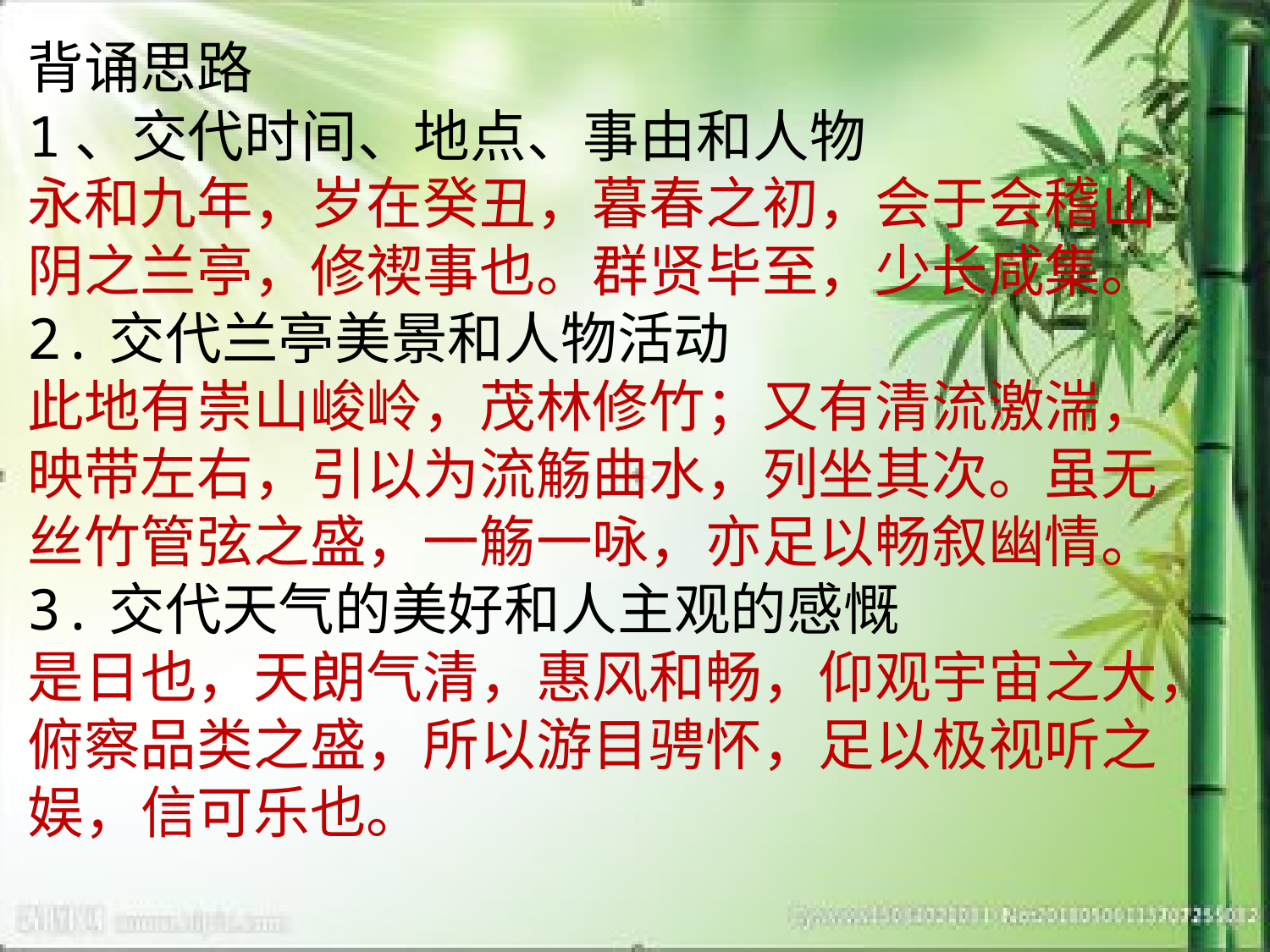

背诵思路
1、交代时间、地点、事由和人物
永和九年，岁在癸丑，暮春之初，会于会稽山阴之兰亭，修禊事也。群贤毕至，少长咸集。
2.交代兰亭美景和人物活动
此地有崇山峻岭，茂林修竹；又有清流激湍，映带左右，引以为流觞曲水，列坐其次。虽无丝竹管弦之盛，一觞一咏，亦足以畅叙幽情。
3.交代天气的美好和人主观的感慨
是日也，天朗气清，惠风和畅，仰观宇宙之大，俯察品类之盛，所以游目骋怀，足以极视听之娱，信可乐也。